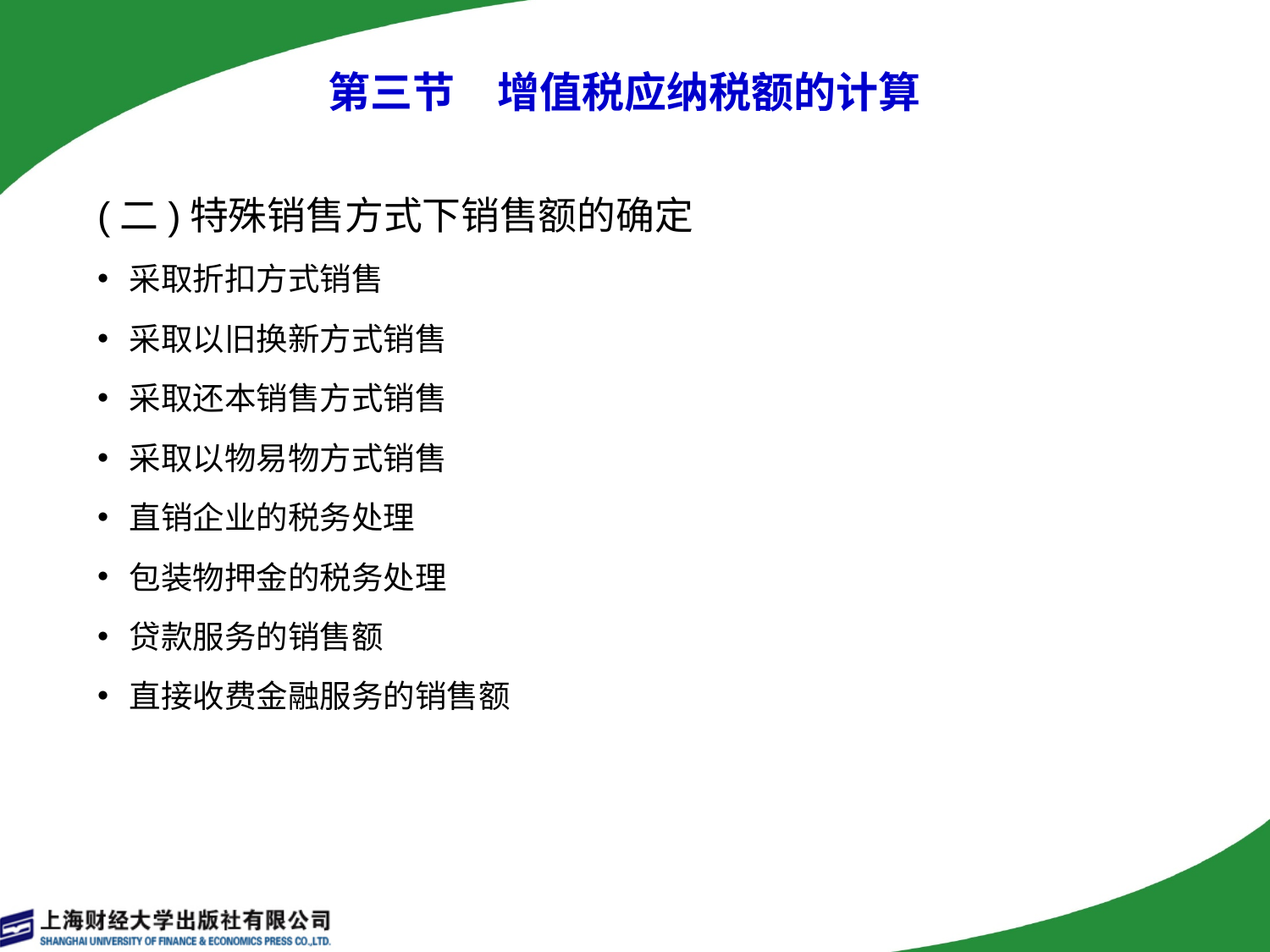

# 第三节　增值税应纳税额的计算
(二)特殊销售方式下销售额的确定
采取折扣方式销售
采取以旧换新方式销售
采取还本销售方式销售
采取以物易物方式销售
直销企业的税务处理
包装物押金的税务处理
贷款服务的销售额
直接收费金融服务的销售额